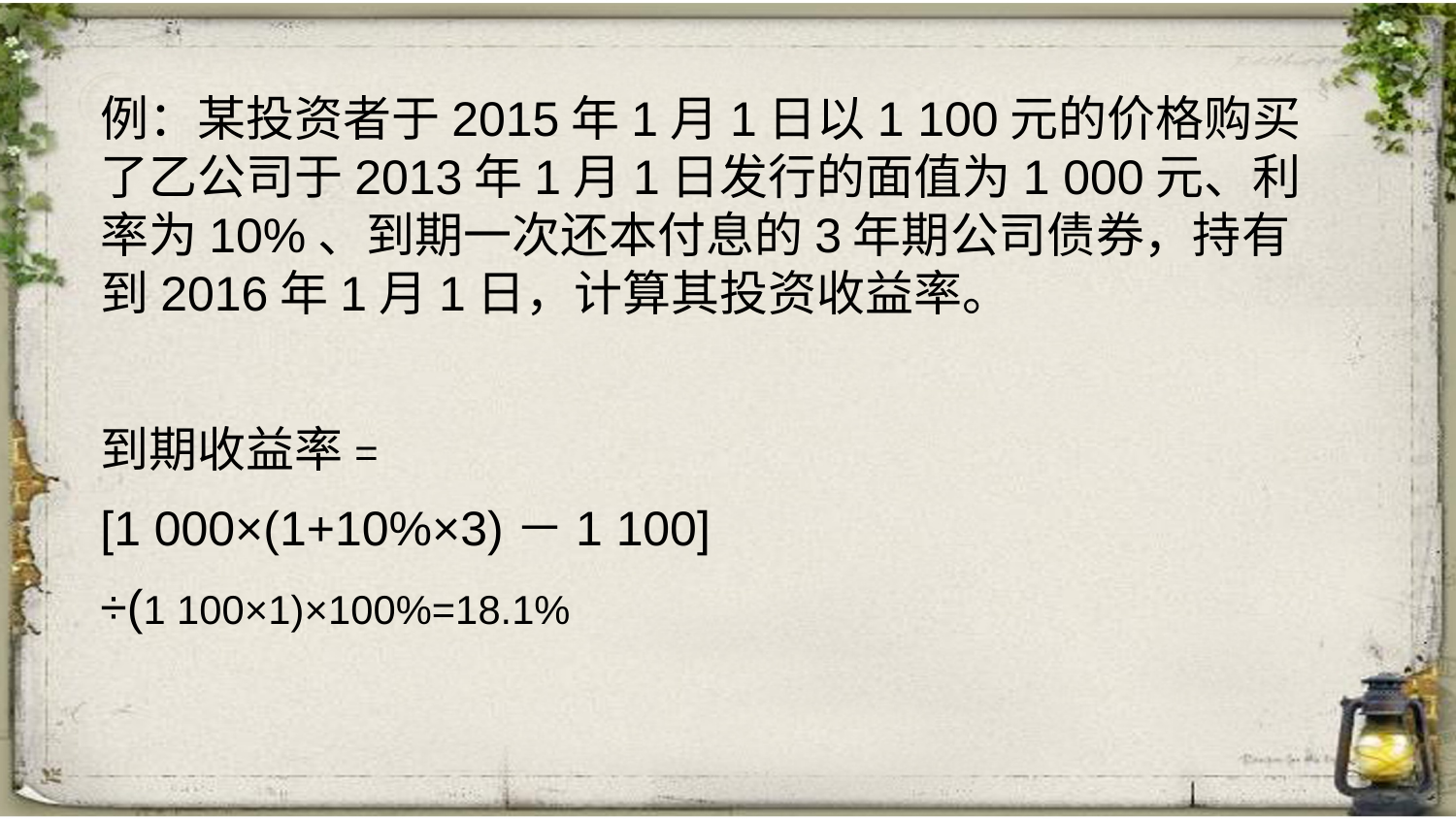

例：某投资者于2015年1月1日以1 100元的价格购买了乙公司于2013年1月1日发行的面值为1 000元、利率为10%、到期一次还本付息的3年期公司债券，持有到2016年1月1日，计算其投资收益率。

到期收益率=
[1 000×(1+10%×3)－1 100]
÷(1 100×1)×100%=18.1%